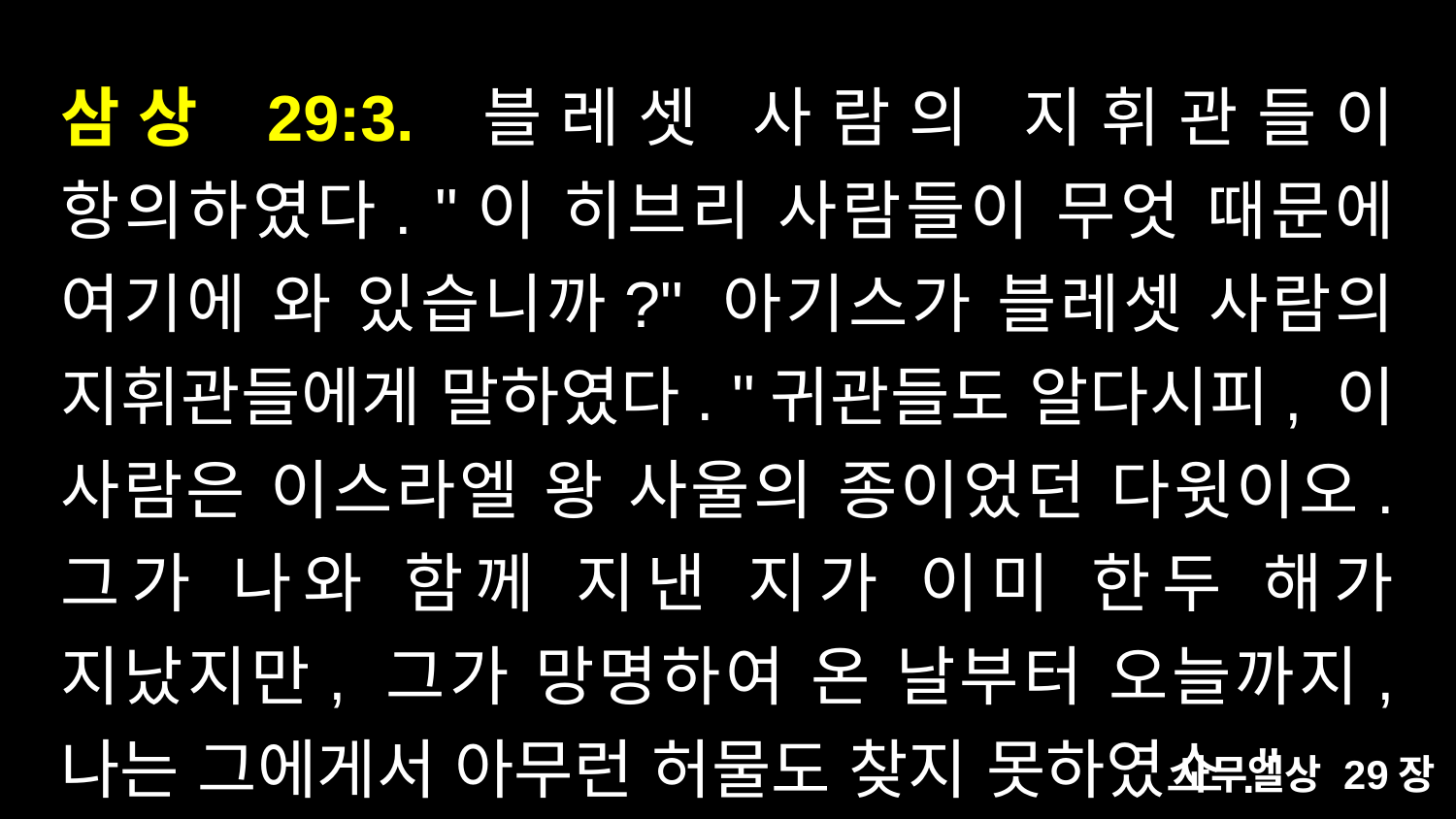

# 삼상 29:3. 블레셋 사람의 지휘관들이 항의하였다. "이 히브리 사람들이 무엇 때문에 여기에 와 있습니까?" 아기스가 블레셋 사람의 지휘관들에게 말하였다. "귀관들도 알다시피, 이 사람은 이스라엘 왕 사울의 종이었던 다윗이오. 그가 나와 함께 지낸 지가 이미 한두 해가 지났지만, 그가 망명하여 온 날부터 오늘까지, 나는 그에게서 아무런 허물도 찾지 못하였소."
사무엘상 29장